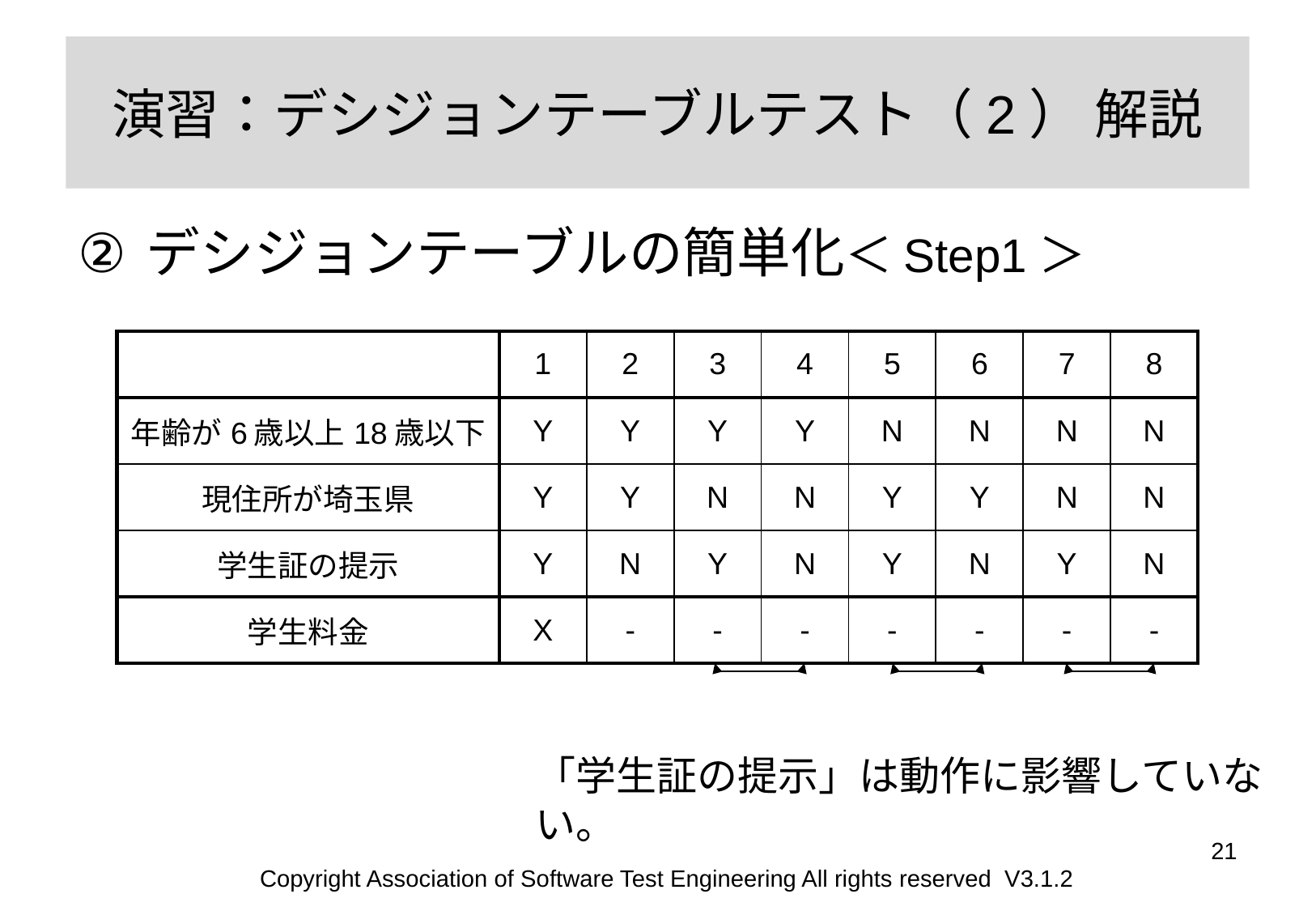

# 演習：デシジョンテーブルテスト（2） 解説
デシジョンテーブルの簡単化＜Step1＞
|  | 1 | 2 | 3 | 4 | 5 | 6 | 7 | 8 |
| --- | --- | --- | --- | --- | --- | --- | --- | --- |
| 年齢が6歳以上18歳以下 | Y | Y | Y | Y | N | N | N | N |
| 現住所が埼玉県 | Y | Y | N | N | Y | Y | N | N |
| 学生証の提示 | Y | N | Y | N | Y | N | Y | N |
| 学生料金 | X | - | - | - | - | - | - | - |

「学生証の提示」は動作に影響していない。
21
Copyright Association of Software Test Engineering All rights reserved  V3.1.2